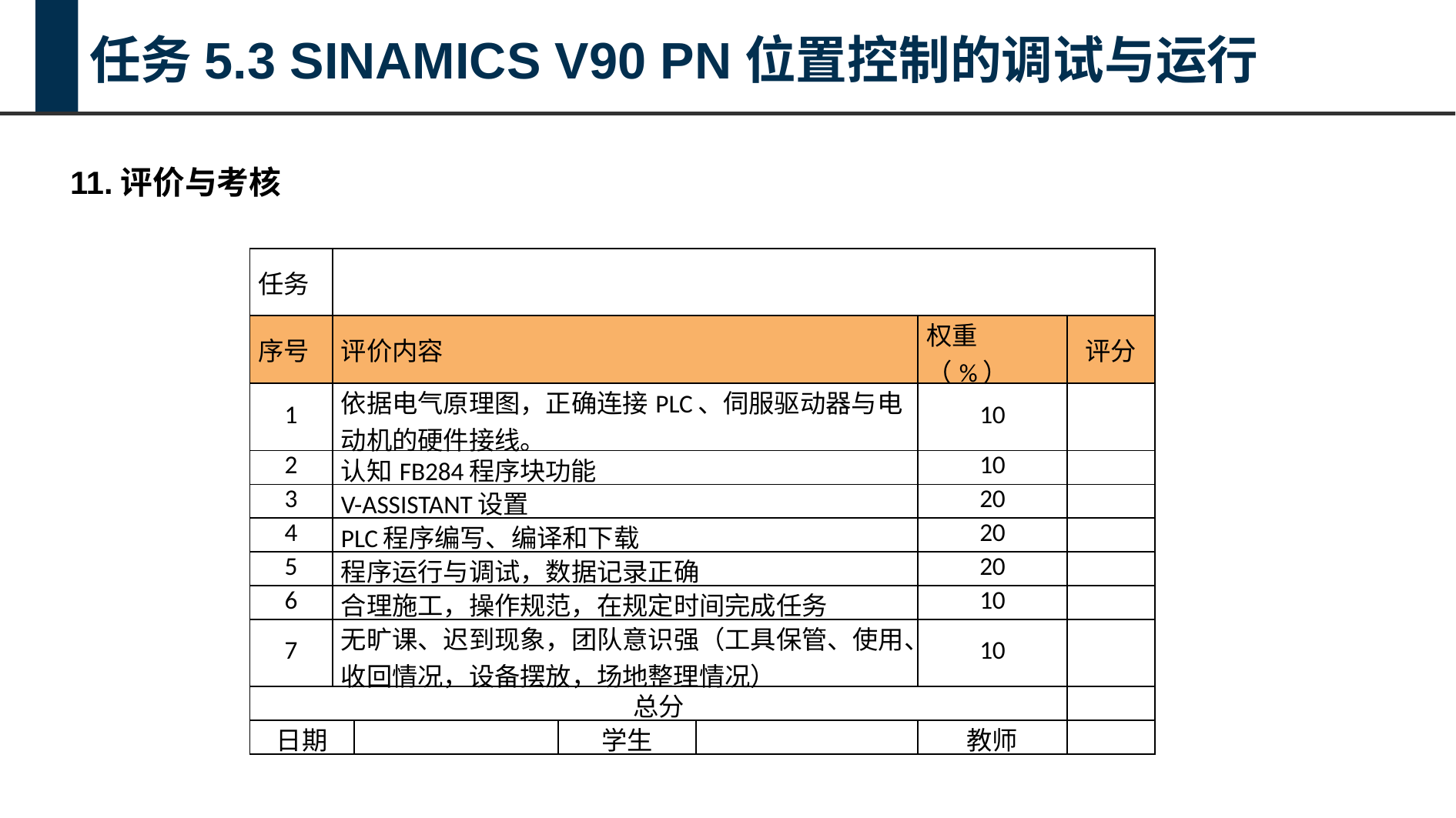

任务5.3 SINAMICS V90 PN位置控制的调试与运行
11.评价与考核
| 任务 |  |  |  |  |  |  |
| --- | --- | --- | --- | --- | --- | --- |
| 序号 | 评价内容 |  |  |  | 权重（%） | 评分 |
| 1 | 依据电气原理图，正确连接PLC、伺服驱动器与电动机的硬件接线。 |  |  |  | 10 |  |
| 2 | 认知FB284程序块功能 |  |  |  | 10 |  |
| 3 | V-ASSISTANT设置 |  |  |  | 20 |  |
| 4 | PLC程序编写、编译和下载 |  |  |  | 20 |  |
| 5 | 程序运行与调试，数据记录正确 |  |  |  | 20 |  |
| 6 | 合理施工，操作规范，在规定时间完成任务 |  |  |  | 10 |  |
| 7 | 无旷课、迟到现象，团队意识强（工具保管、使用、收回情况，设备摆放，场地整理情况） |  |  |  | 10 |  |
| 总分 |  |  |  |  |  |  |
| 日期 |  |  | 学生 |  | 教师 |  |